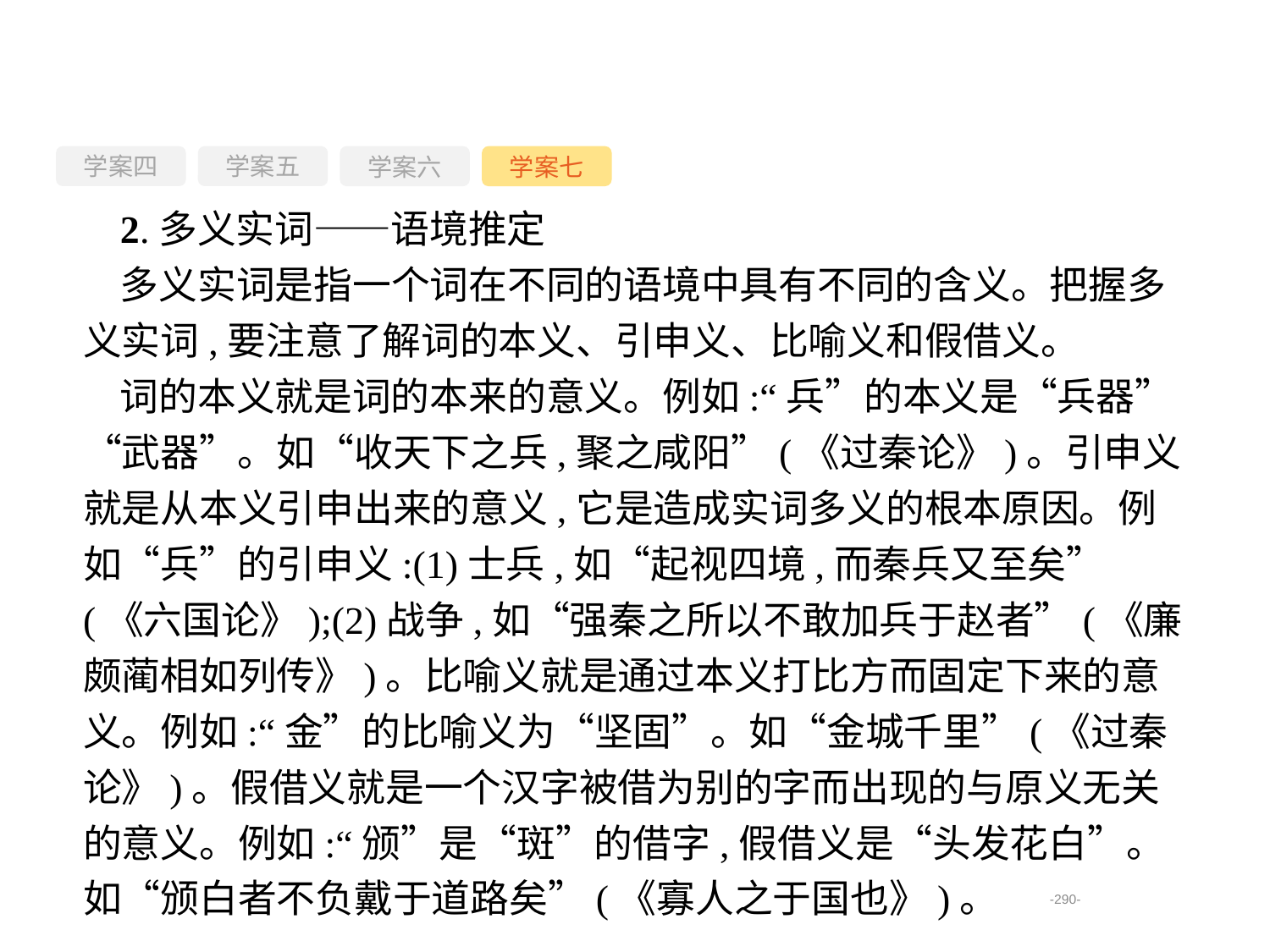

学案四
学案六
学案七
学案五
2.多义实词——语境推定
多义实词是指一个词在不同的语境中具有不同的含义。把握多义实词,要注意了解词的本义、引申义、比喻义和假借义。
词的本义就是词的本来的意义。例如:“兵”的本义是“兵器”“武器”。如“收天下之兵,聚之咸阳”(《过秦论》)。引申义就是从本义引申出来的意义,它是造成实词多义的根本原因。例如“兵”的引申义:(1)士兵,如“起视四境,而秦兵又至矣”(《六国论》);(2)战争,如“强秦之所以不敢加兵于赵者”(《廉颇蔺相如列传》)。比喻义就是通过本义打比方而固定下来的意义。例如:“金”的比喻义为“坚固”。如“金城千里”(《过秦论》)。假借义就是一个汉字被借为别的字而出现的与原义无关的意义。例如:“颁”是“斑”的借字,假借义是“头发花白”。如“颁白者不负戴于道路矣”(《寡人之于国也》)。
-290-